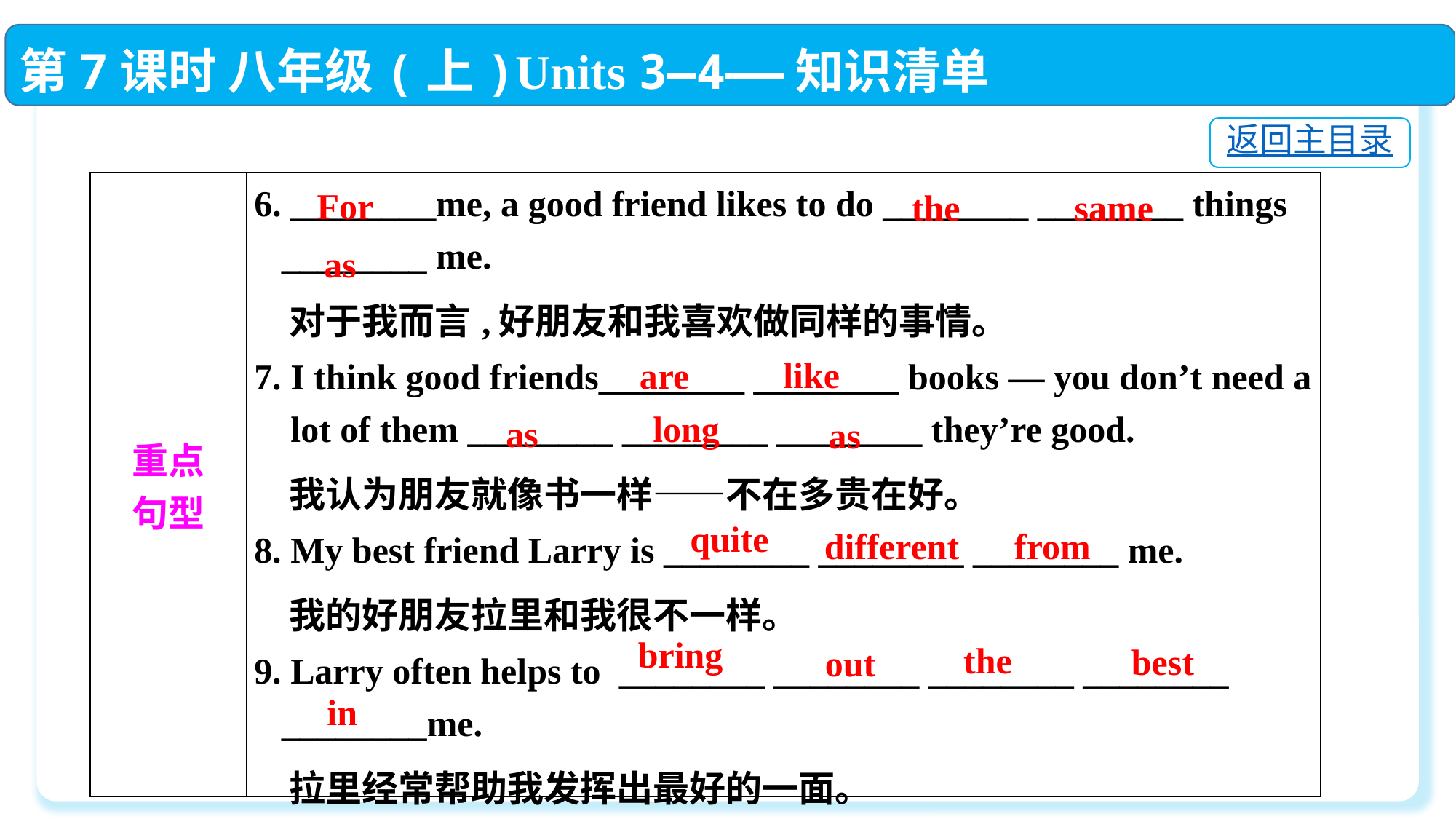

第7课时 八年级(上)Units 3—4——知识清单

返回主目录
| 重点 句型 | 6. \_\_\_\_\_\_\_\_me, a good friend likes to do \_\_\_\_\_\_\_\_ \_\_\_\_\_\_\_\_ things \_\_\_\_\_\_\_\_ me.  对于我而言,好朋友和我喜欢做同样的事情。 7. I think good friends\_\_\_\_\_\_\_\_ \_\_\_\_\_\_\_\_ books — you don’t need a lot of them \_\_\_\_\_\_\_\_ \_\_\_\_\_\_\_\_ \_\_\_\_\_\_\_\_ they’re good.  我认为朋友就像书一样——不在多贵在好。 8. My best friend Larry is \_\_\_\_\_\_\_\_ \_\_\_\_\_\_\_\_ \_\_\_\_\_\_\_\_ me.  我的好朋友拉里和我很不一样。 9. Larry often helps to \_\_\_\_\_\_\_\_ \_\_\_\_\_\_\_\_ \_\_\_\_\_\_\_\_ \_\_\_\_\_\_\_\_ \_\_\_\_\_\_\_\_me.  拉里经常帮助我发挥出最好的一面。 |
| --- | --- |
For
same
the
as
like
are
long
as
as
quite
different
from
bring
the
best
out
in